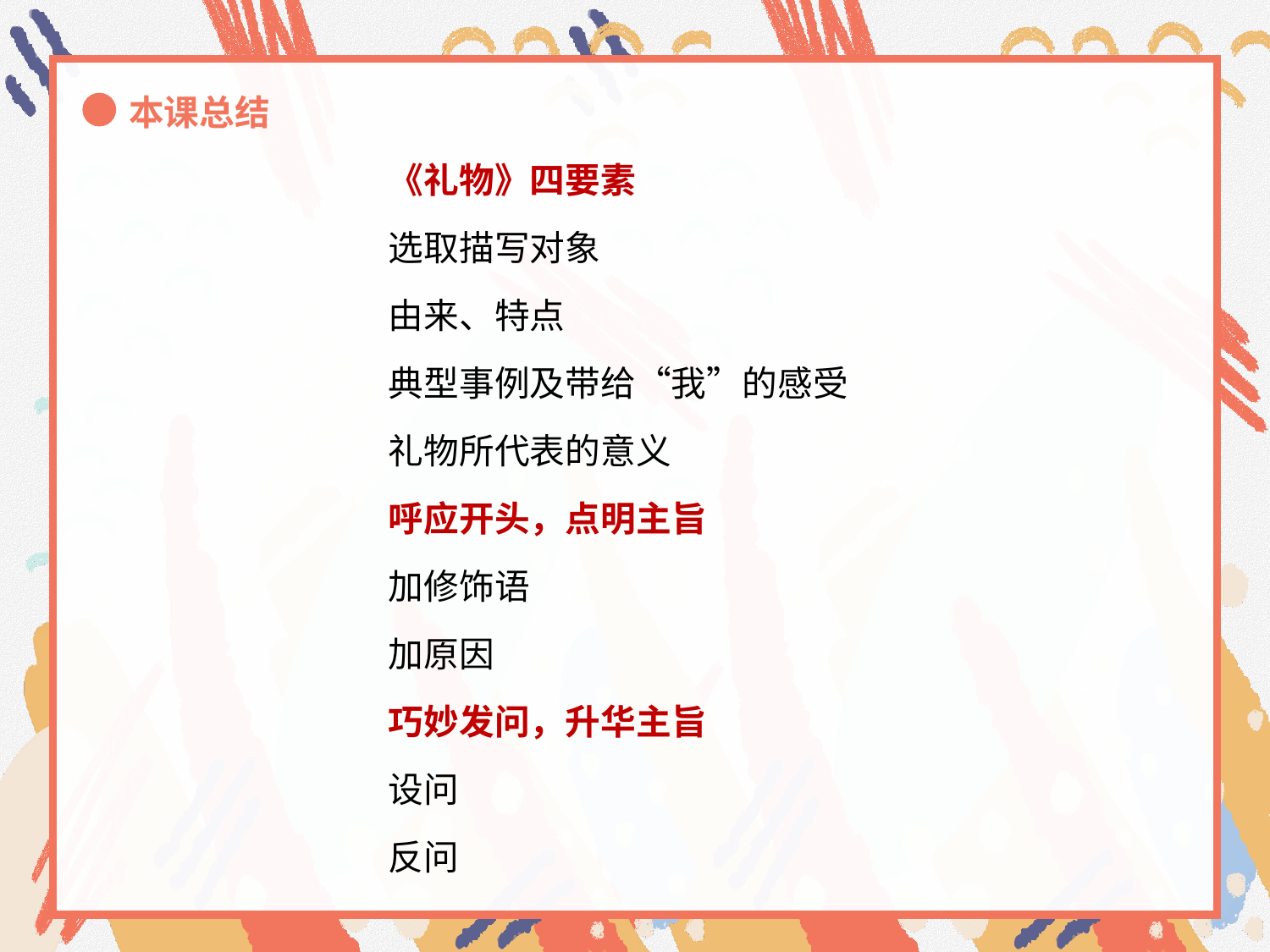

本课总结

《礼物》四要素
选取描写对象
由来、特点
典型事例及带给“我”的感受
礼物所代表的意义
呼应开头，点明主旨
加修饰语
加原因
巧妙发问，升华主旨
设问
反问